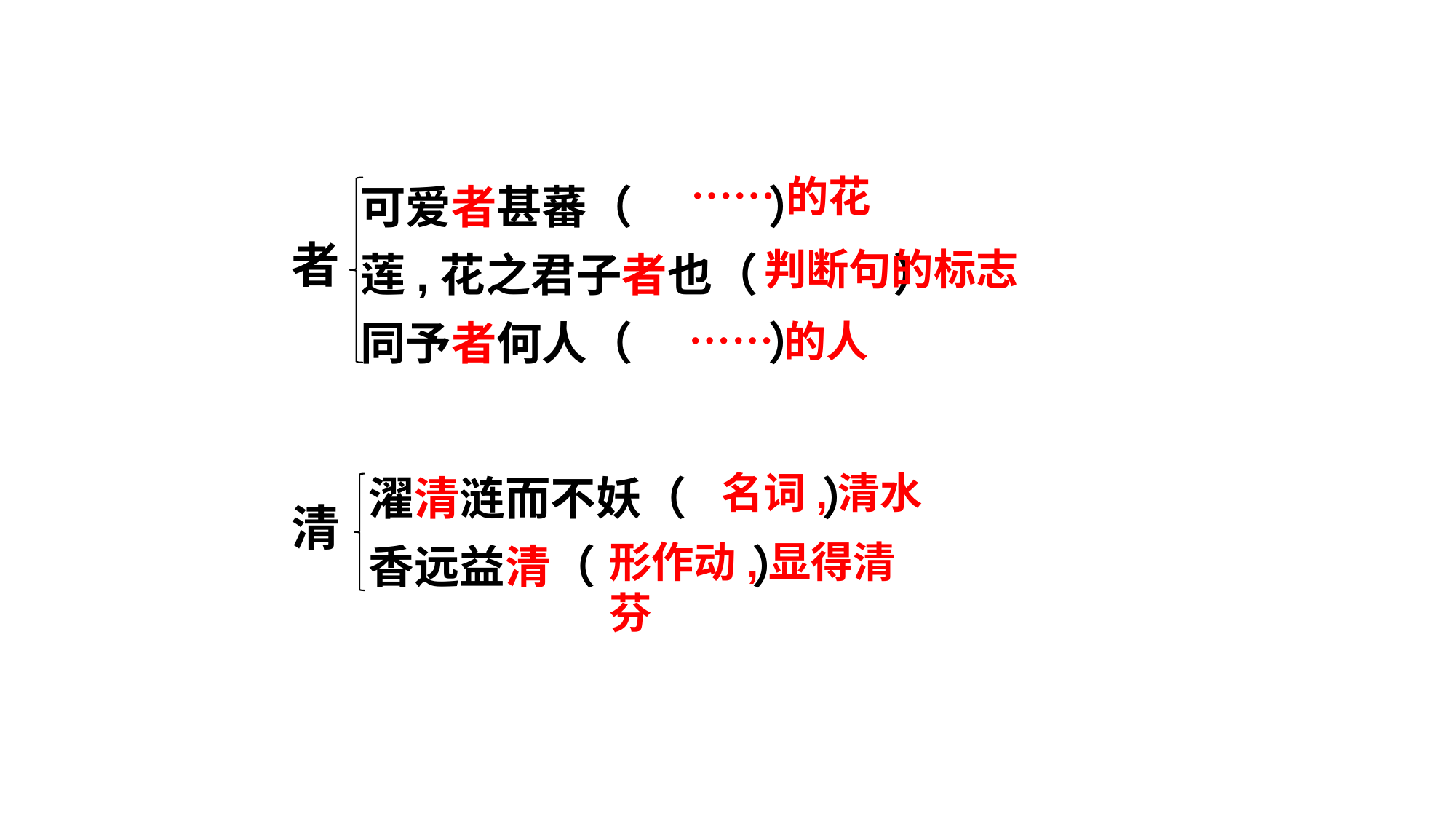

可爱者甚蕃（             ）
莲,花之君子者也（             ）
同予者何人（             ）
……的花

者
判断句的标志
……的人
濯清涟而不妖（             ）
香远益清（               ）
名词,清水

清
形作动,显得清芬